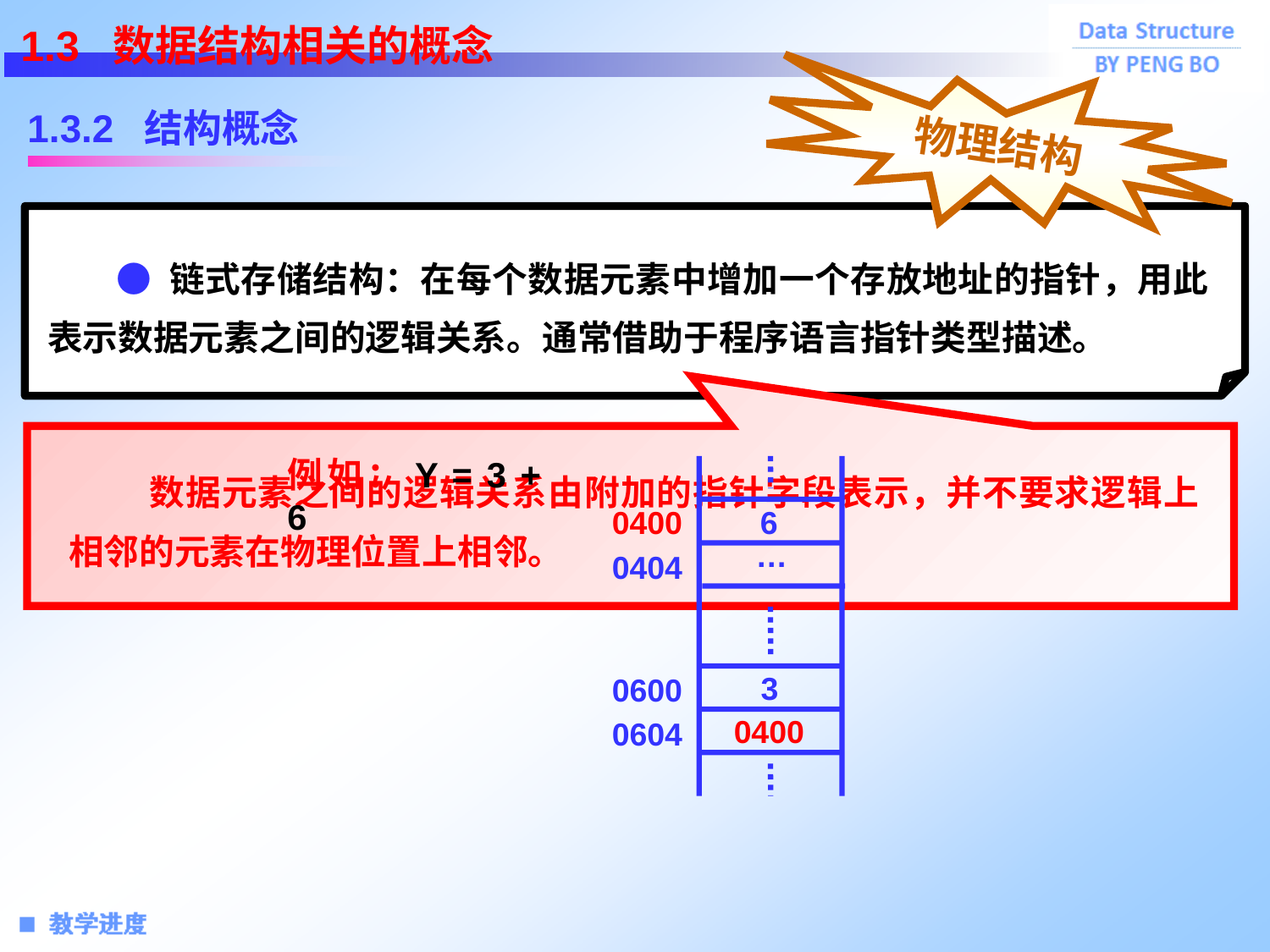

1.3  数据结构相关的概念

1.3.2  结构概念

物理结构

        ● 链式存储结构：在每个数据元素中增加一个存放地址的指针，用此表示数据元素之间的逻辑关系。通常借助于程序语言指针类型描述。

        数据元素之间的逻辑关系由附加的指针字段表示，并不要求逻辑上相邻的元素在物理位置上相邻。
例如：Y = 3 + 6

6

0400
…

0404

3

0600
0400

0604